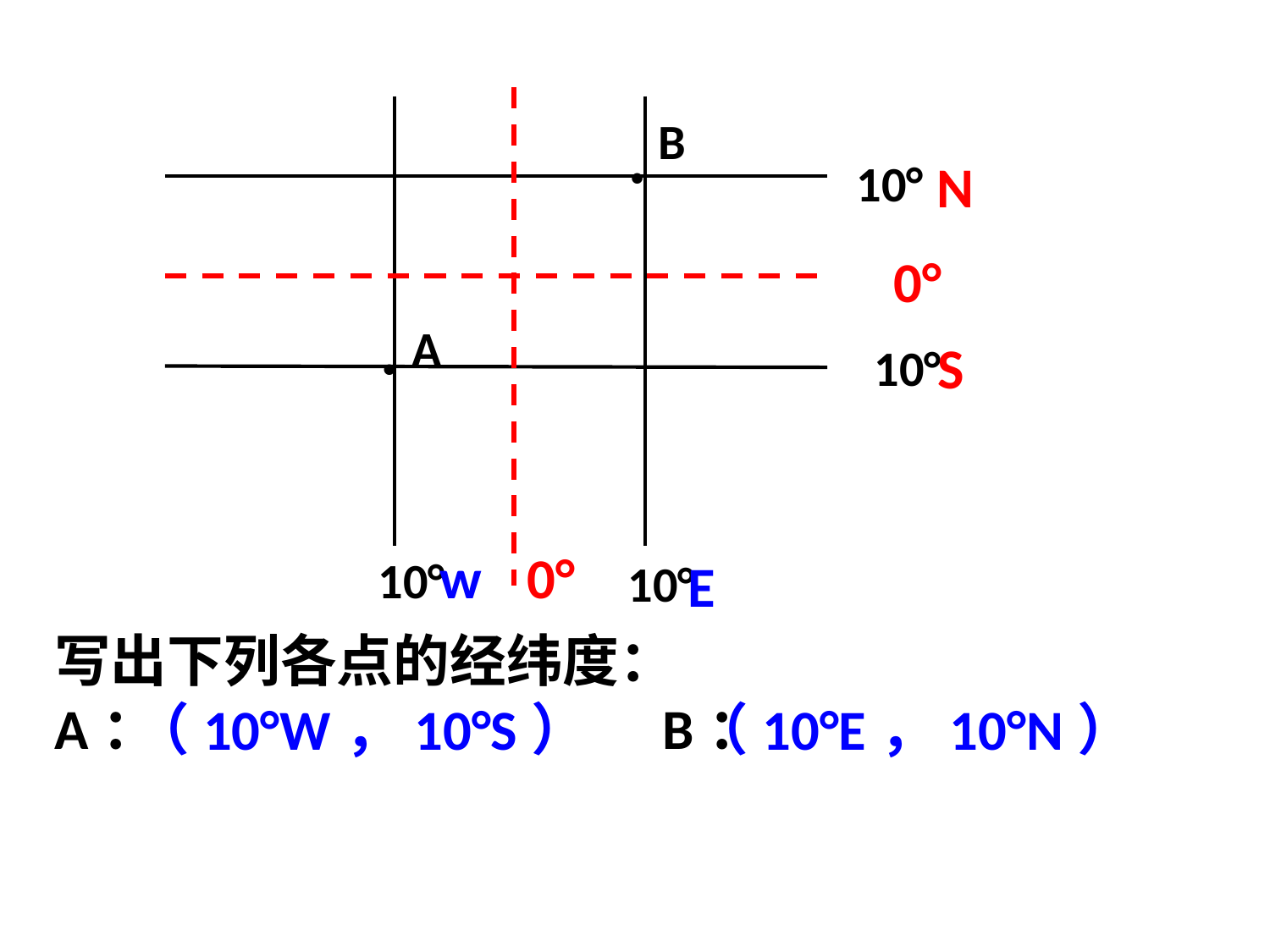

B
N
10°
●
0°
A
S
10°
●
w
0°
10°
E
10°
写出下列各点的经纬度：
A：                                      B：
（10°W，10°S）
（10°E，10°N）